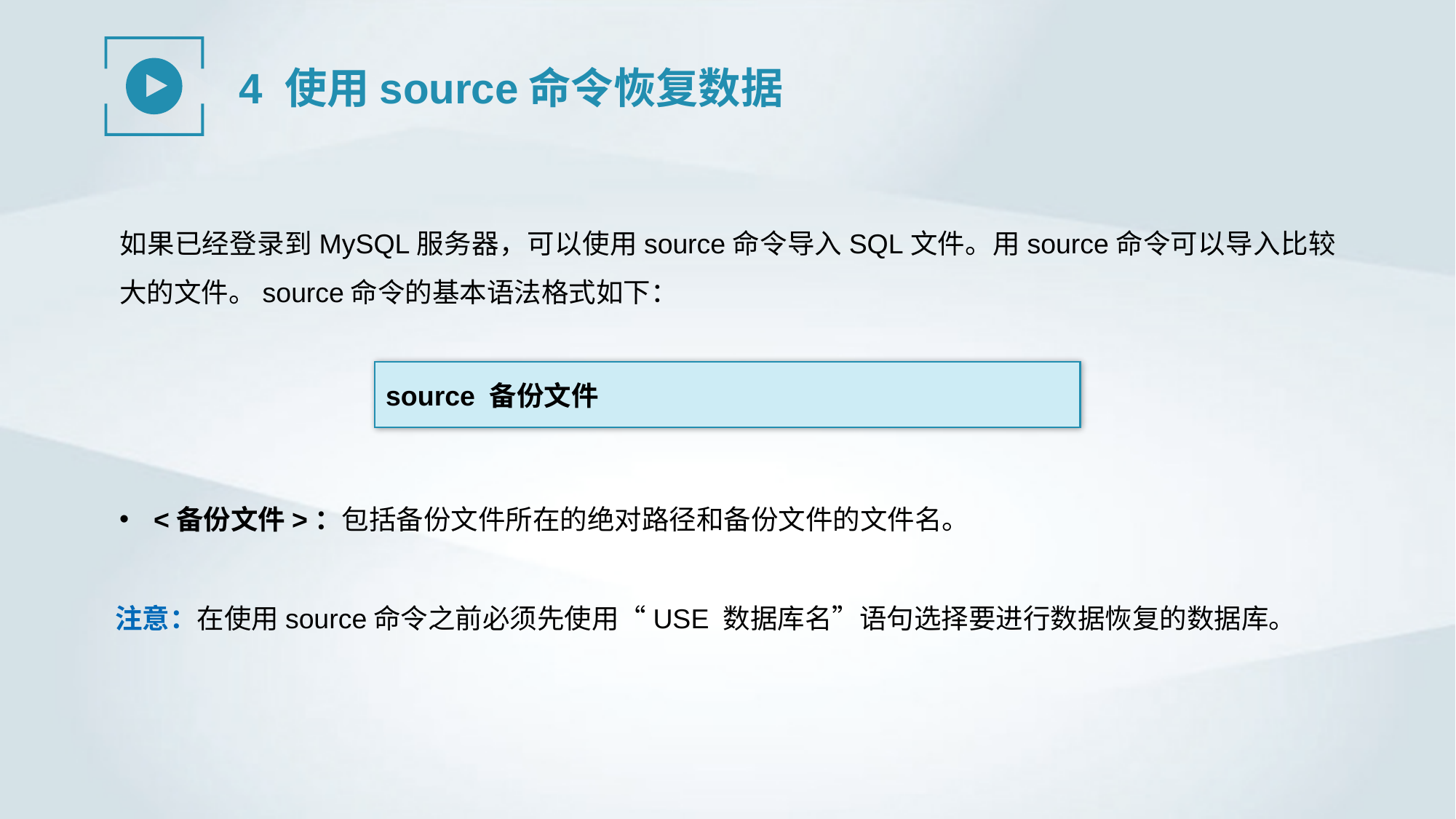

4 使用source命令恢复数据
如果已经登录到MySQL服务器，可以使用source命令导入SQL文件。用source命令可以导入比较大的文件。source命令的基本语法格式如下：
source 备份文件
<备份文件>：包括备份文件所在的绝对路径和备份文件的文件名。
注意：在使用source命令之前必须先使用“USE 数据库名”语句选择要进行数据恢复的数据库。